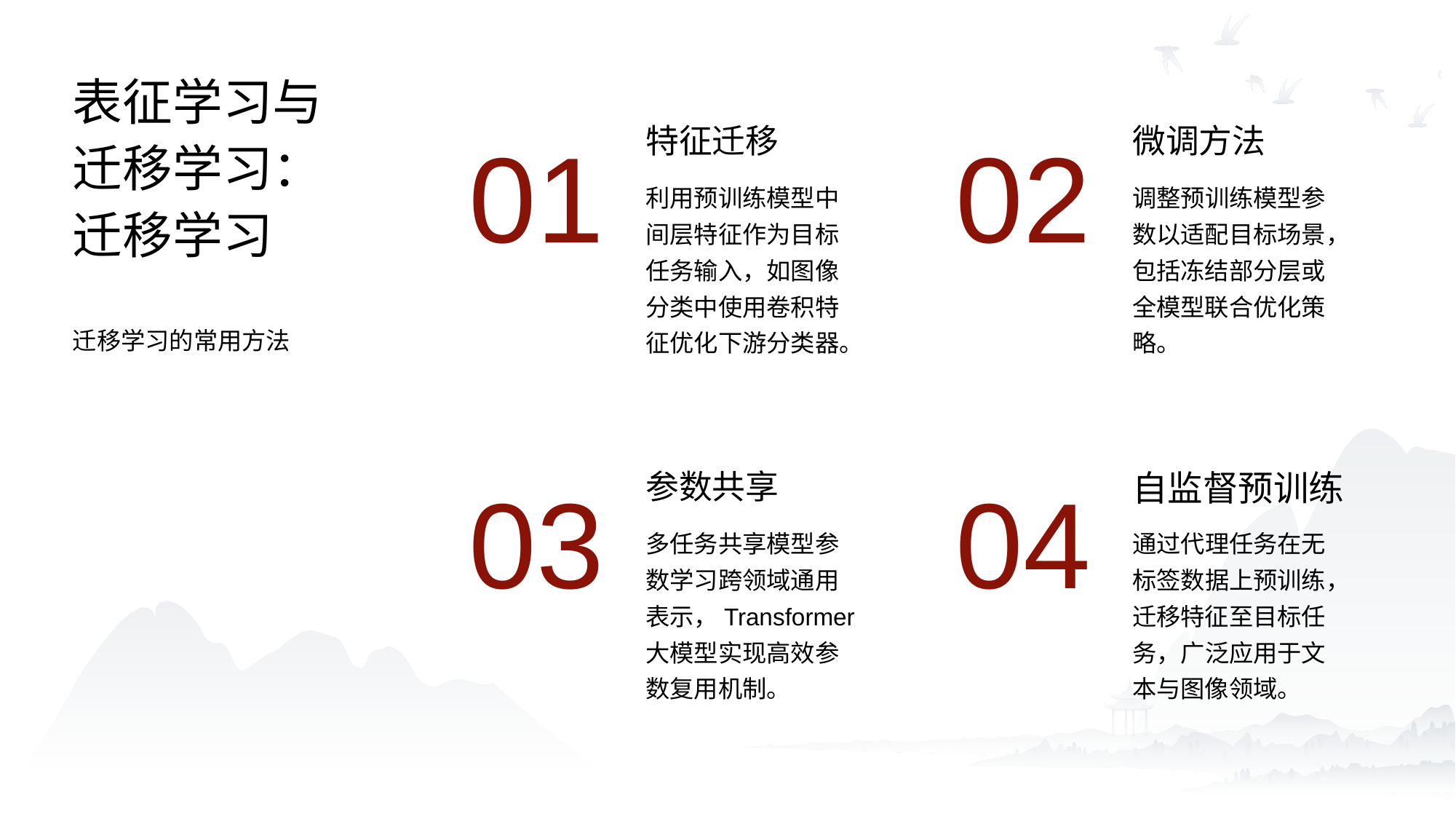

表征学习与迁移学习：迁移学习

特征迁移
微调方法
01
02
利用预训练模型中间层特征作为目标任务输入，如图像分类中使用卷积特征优化下游分类器。
调整预训练模型参数以适配目标场景，包括冻结部分层或全模型联合优化策略。
迁移学习的常用方法

参数共享
自监督预训练
03
04
多任务共享模型参数学习跨领域通用表示，Transformer大模型实现高效参数复用机制。
通过代理任务在无标签数据上预训练，迁移特征至目标任务，广泛应用于文本与图像领域。